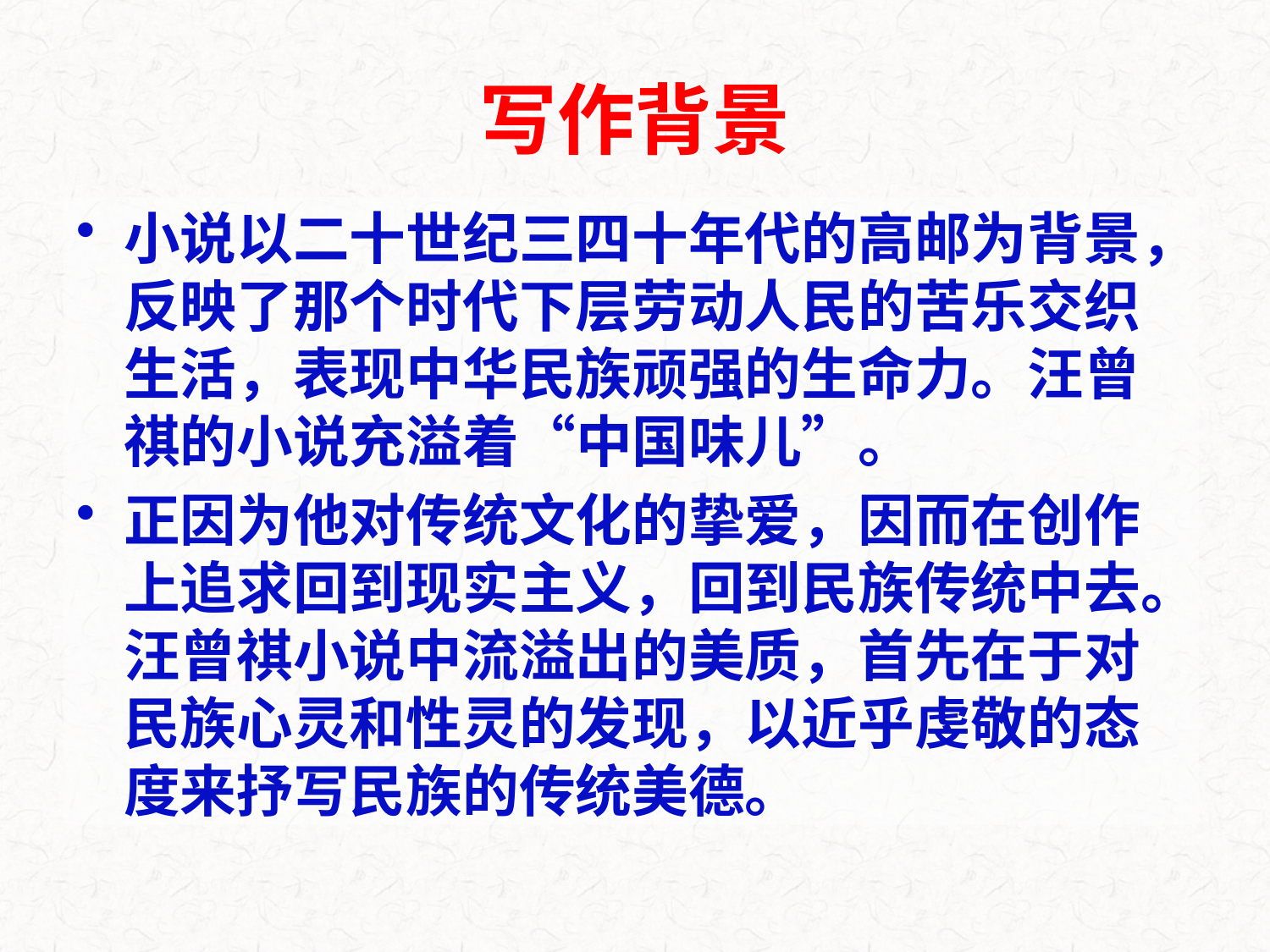

# 写作背景
小说以二十世纪三四十年代的高邮为背景，反映了那个时代下层劳动人民的苦乐交织生活，表现中华民族顽强的生命力。汪曾祺的小说充溢着“中国味儿”。
正因为他对传统文化的挚爱，因而在创作上追求回到现实主义，回到民族传统中去。汪曾祺小说中流溢出的美质，首先在于对民族心灵和性灵的发现，以近乎虔敬的态度来抒写民族的传统美德。